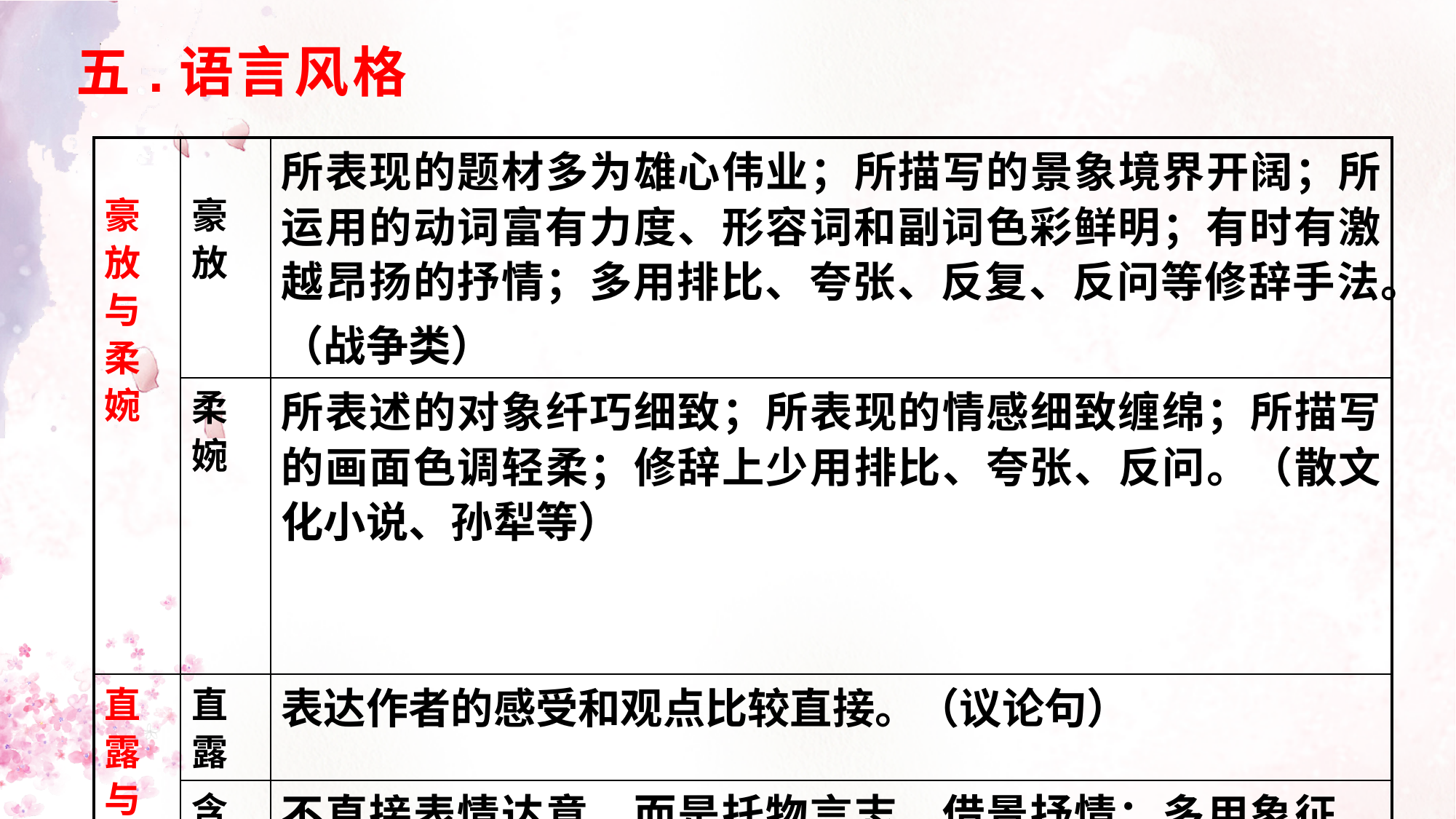

五.语言风格
| 豪放与柔婉 | 豪放 | 所表现的题材多为雄心伟业；所描写的景象境界开阔；所运用的动词富有力度、形容词和副词色彩鲜明；有时有激越昂扬的抒情；多用排比、夸张、反复、反问等修辞手法。 （战争类） |
| --- | --- | --- |
|  | 柔婉 | 所表述的对象纤巧细致；所表现的情感细致缠绵；所描写的画面色调轻柔；修辞上少用排比、夸张、反问。（散文化小说、孙犁等） |
| 直露与含蓄 | 直露 | 表达作者的感受和观点比较直接。（议论句） |
|  | 含蓄 | 不直接表情达意，而是托物言志、借景抒情；多用象征、比喻、设问等手法。 |